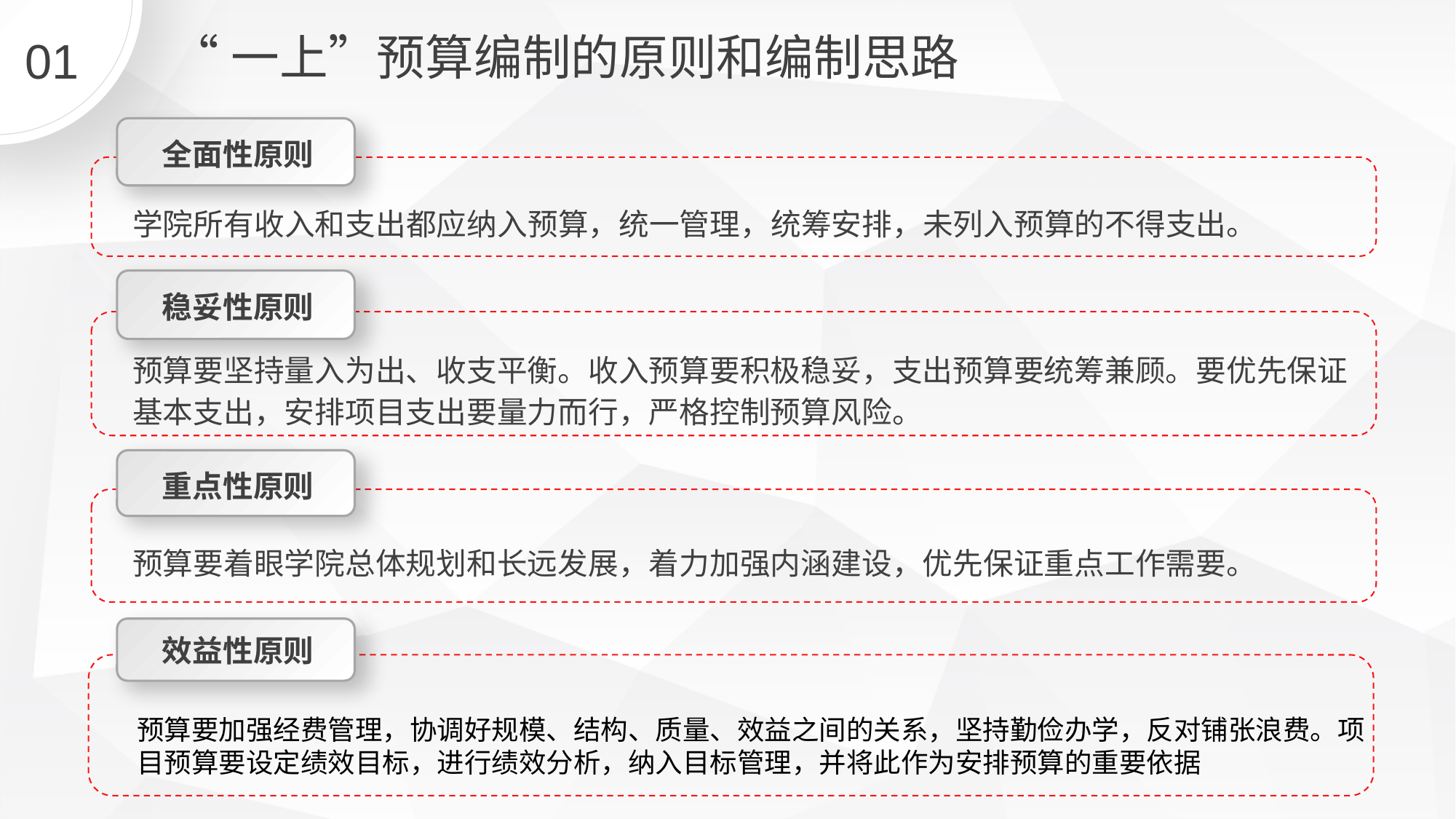

“一上”预算编制的原则和编制思路
01

全面性原则

学院所有收入和支出都应纳入预算，统一管理，统筹安排，未列入预算的不得支出。

稳妥性原则

预算要坚持量入为出、收支平衡。收入预算要积极稳妥，支出预算要统筹兼顾。要优先保证基本支出，安排项目支出要量力而行，严格控制预算风险。

重点性原则

预算要着眼学院总体规划和长远发展，着力加强内涵建设，优先保证重点工作需要。

效益性原则

预算要加强经费管理，协调好规模、结构、质量、效益之间的关系，坚持勤俭办学，反对铺张浪费。项目预算要设定绩效目标，进行绩效分析，纳入目标管理，并将此作为安排预算的重要依据